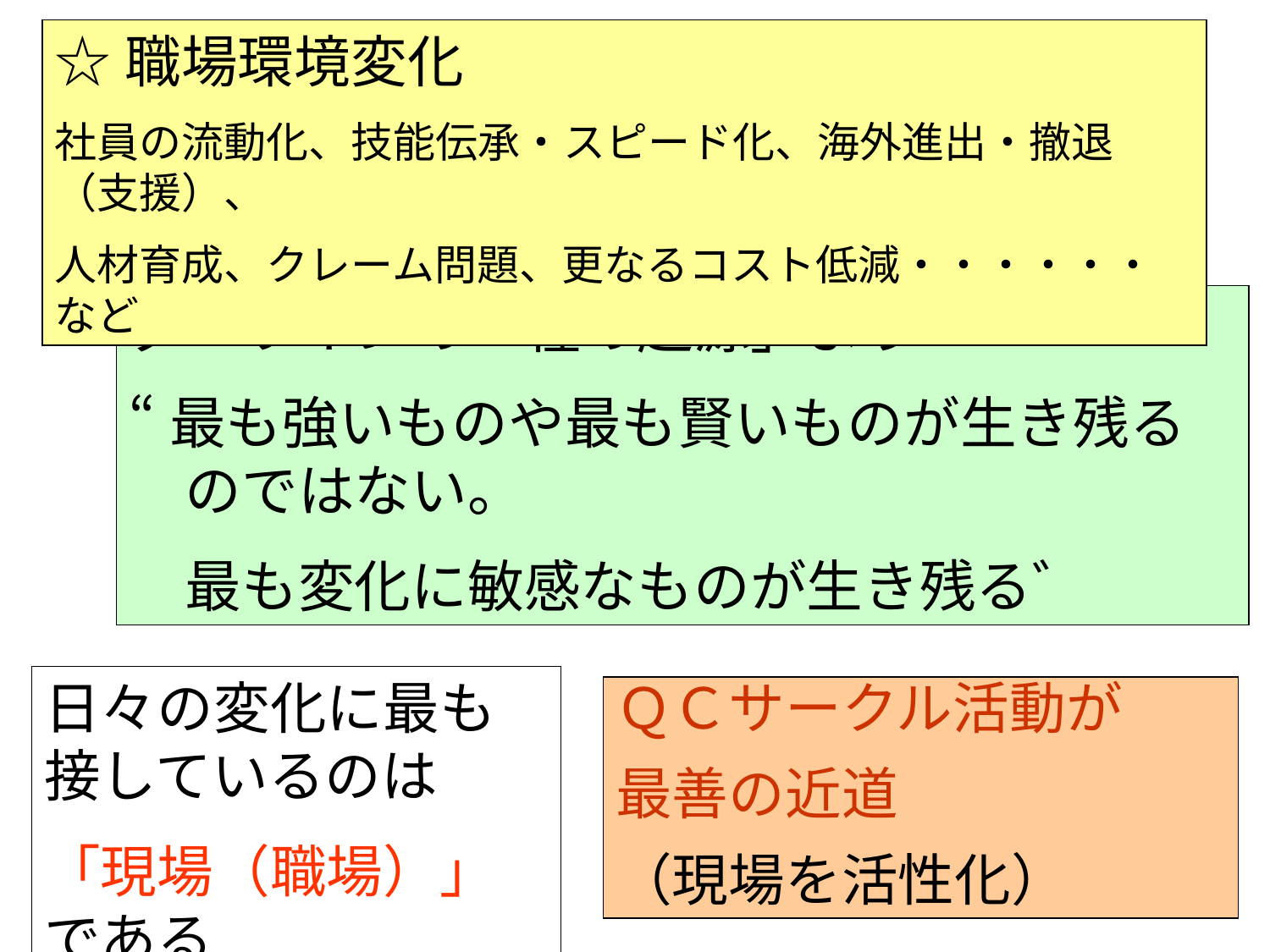

☆職場環境変化
社員の流動化、技能伝承・スピード化、海外進出・撤退（支援）、
人材育成、クレーム問題、更なるコスト低減・・・・・・など
ダーウインの「種の起源」より
“最も強いものや最も賢いものが生き残る　のではない。
　最も変化に敏感なものが生き残る゛
日々の変化に最も接しているのは
「現場（職場）」である
ＱＣサークル活動が
最善の近道
（現場を活性化）